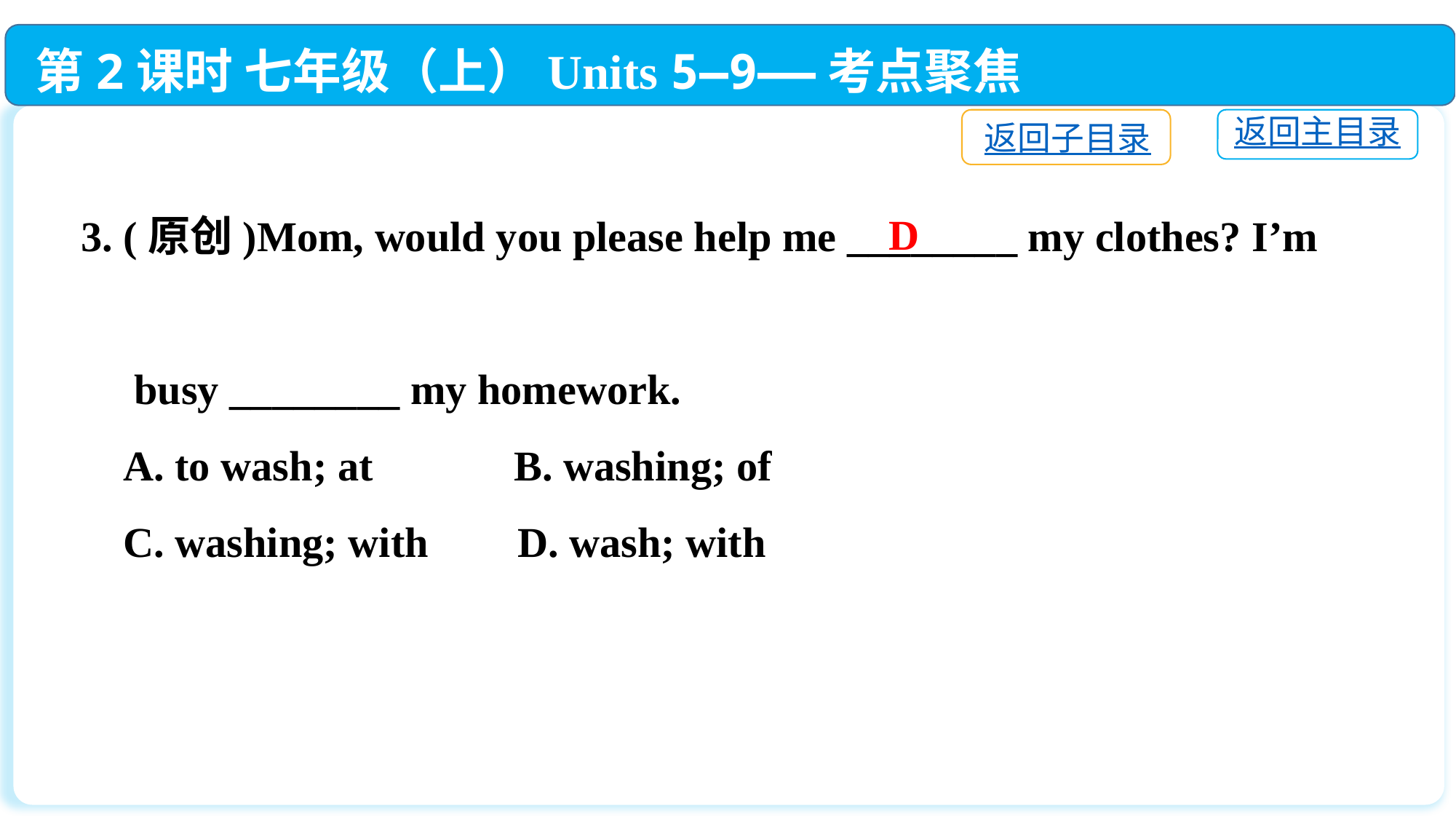

第2课时 七年级（上）Units 5—9——考点聚焦

返回子目录
返回主目录
3. (原创)Mom, would you please help me ________ my clothes? I’m
     busy ________ my homework.
    A. to wash; at	          B. washing; of
    C. washing; with	D. wash; with
D